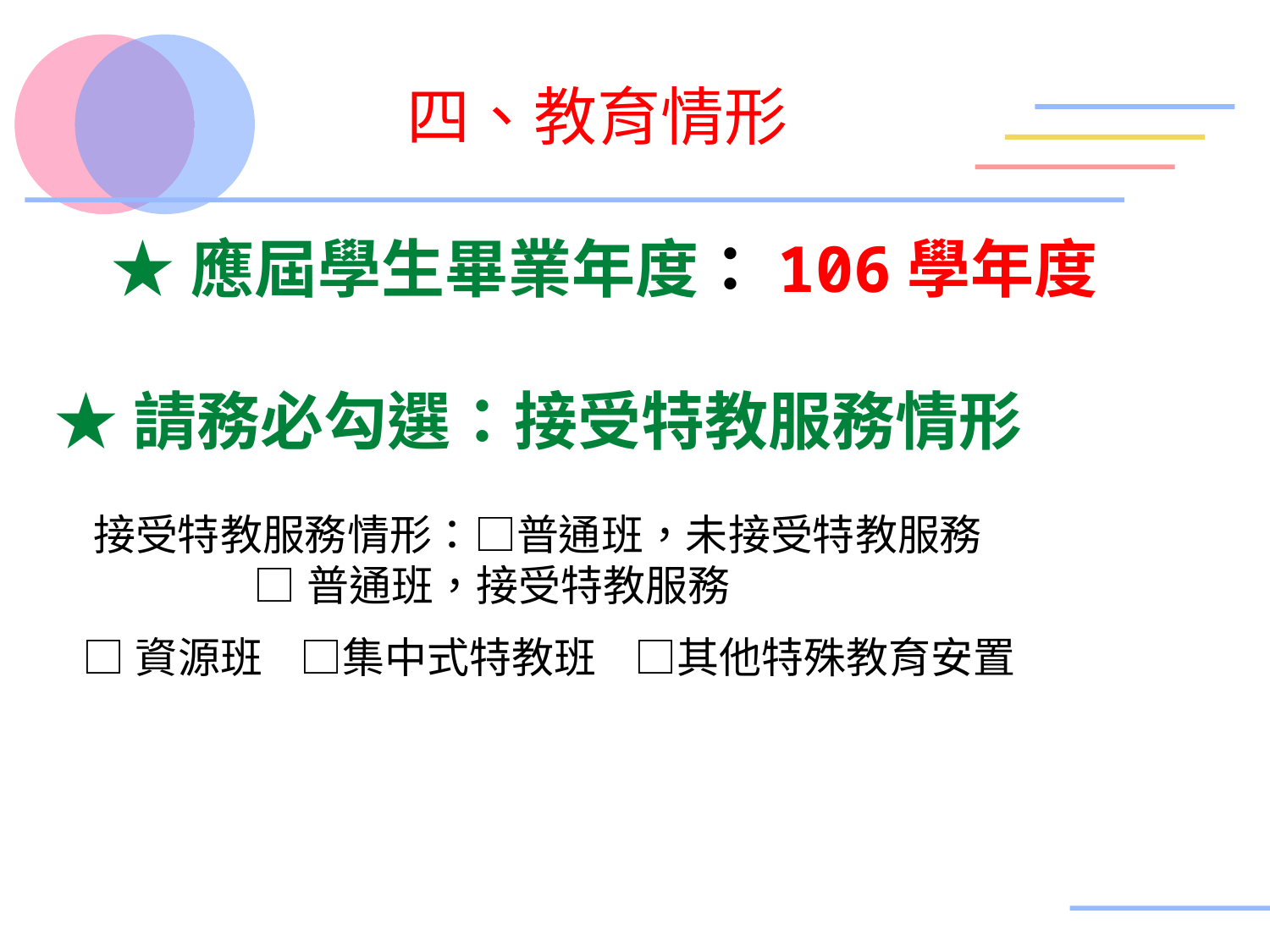

四、教育情形

    ★應屆學生畢業年度：106學年度

★請務必勾選：接受特教服務情形

   接受特教服務情形：□普通班，未接受特教服務
                     □普通班，接受特教服務
   □資源班    □集中式特教班    □其他特殊教育安置